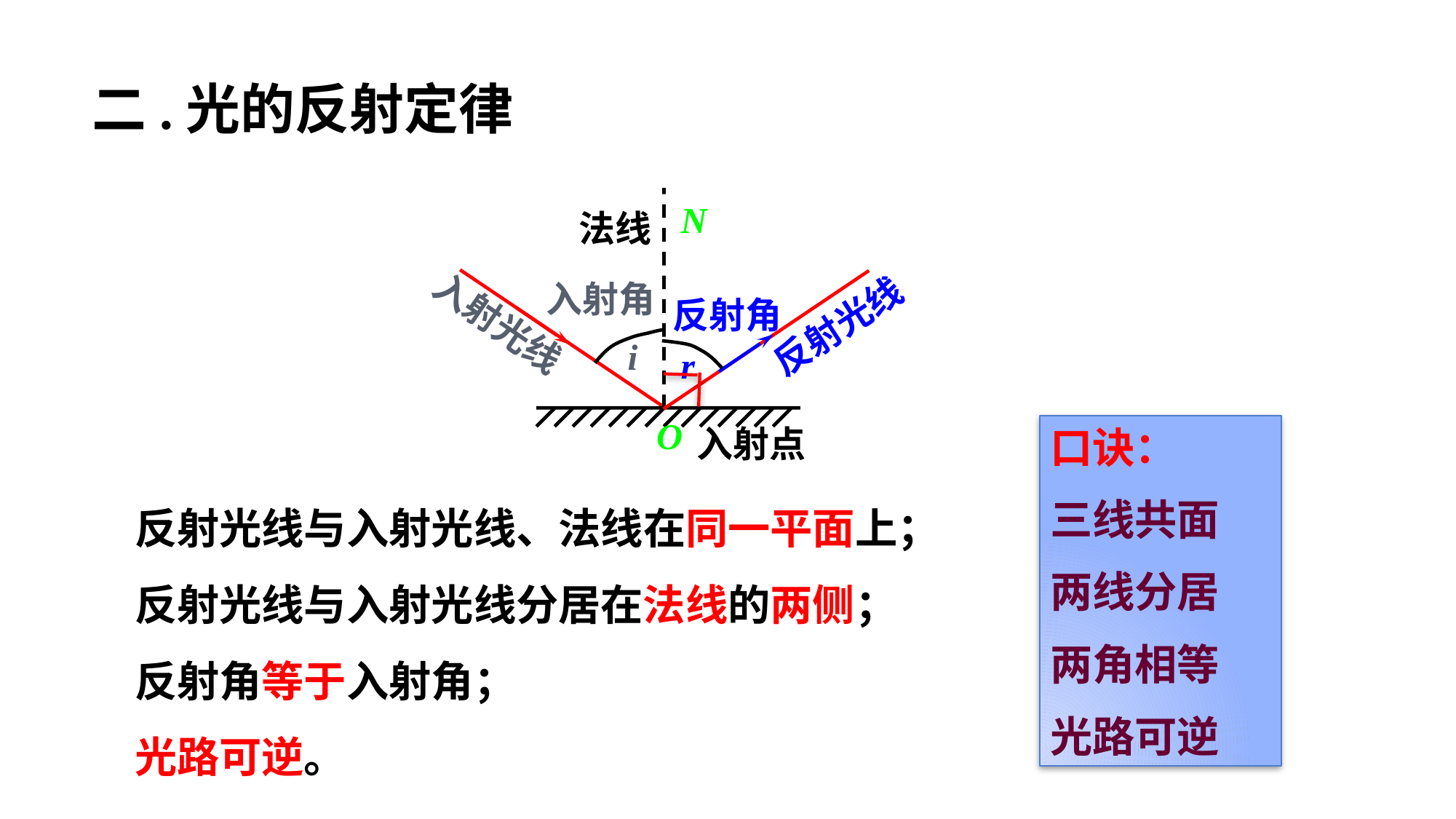

二.光的反射定律

N
法线

入射角
反射光线
反射角
入射光线
i

r

O
入射点
口诀：
三线共面
两线分居
两角相等
光路可逆
反射光线与入射光线、法线在同一平面上；
反射光线与入射光线分居在法线的两侧；
反射角等于入射角；
光路可逆。